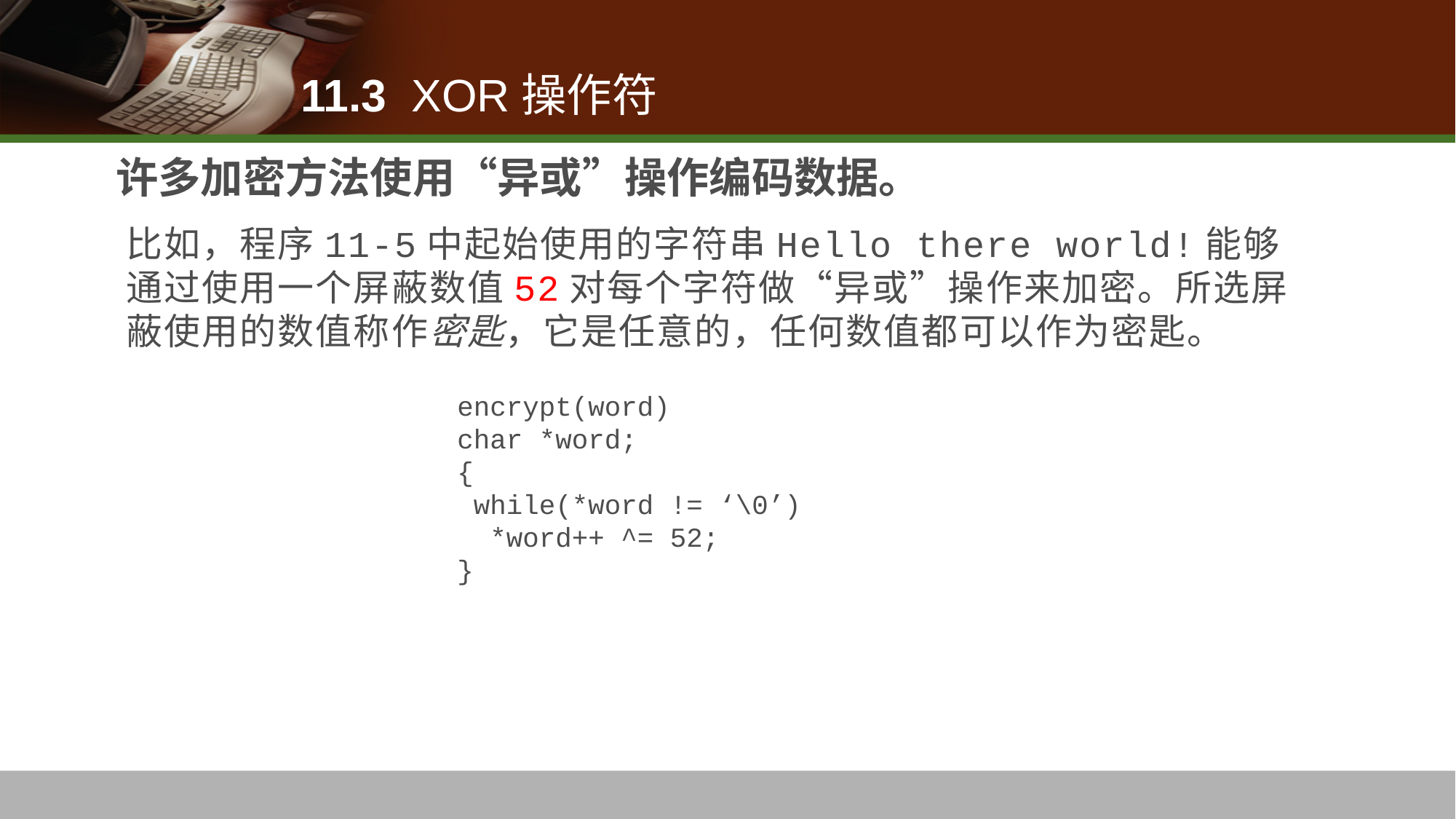

11.3  XOR操作符
# 许多加密方法使用“异或”操作编码数据。
比如，程序11-5中起始使用的字符串Hello there world!能够通过使用一个屏蔽数值52对每个字符做“异或”操作来加密。所选屏蔽使用的数值称作密匙，它是任意的，任何数值都可以作为密匙。
encrypt(word)
char *word;
{
 while(*word != ‘\0’)
  *word++ ^= 52;
}